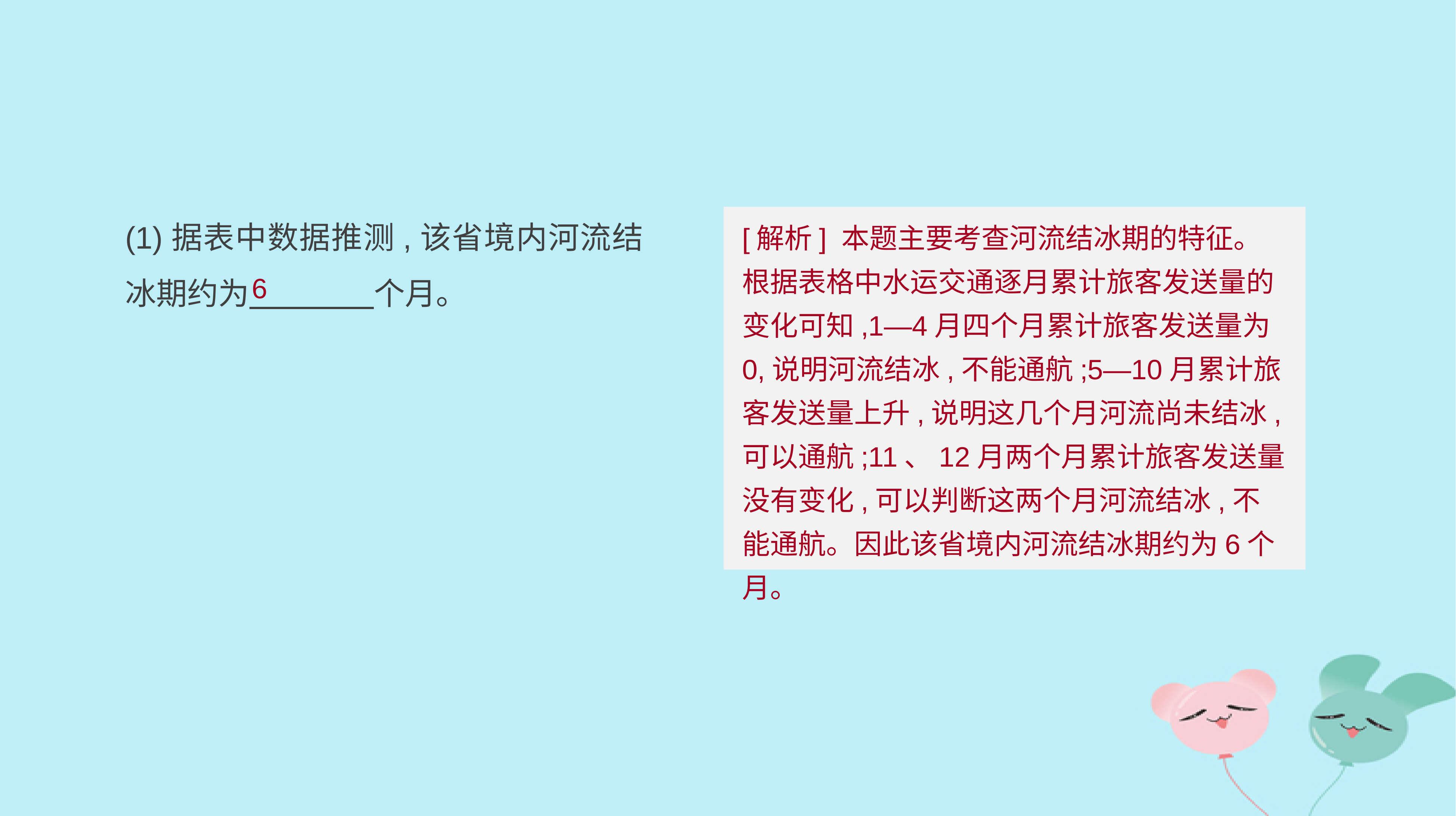

(1)据表中数据推测,该省境内河流结冰期约为　　　　个月。

[解析] 本题主要考查河流结冰期的特征。根据表格中水运交通逐月累计旅客发送量的变化可知,1—4月四个月累计旅客发送量为0,说明河流结冰,不能通航;5—10月累计旅客发送量上升,说明这几个月河流尚未结冰,可以通航;11、12月两个月累计旅客发送量没有变化,可以判断这两个月河流结冰,不能通航。因此该省境内河流结冰期约为6个月。
6